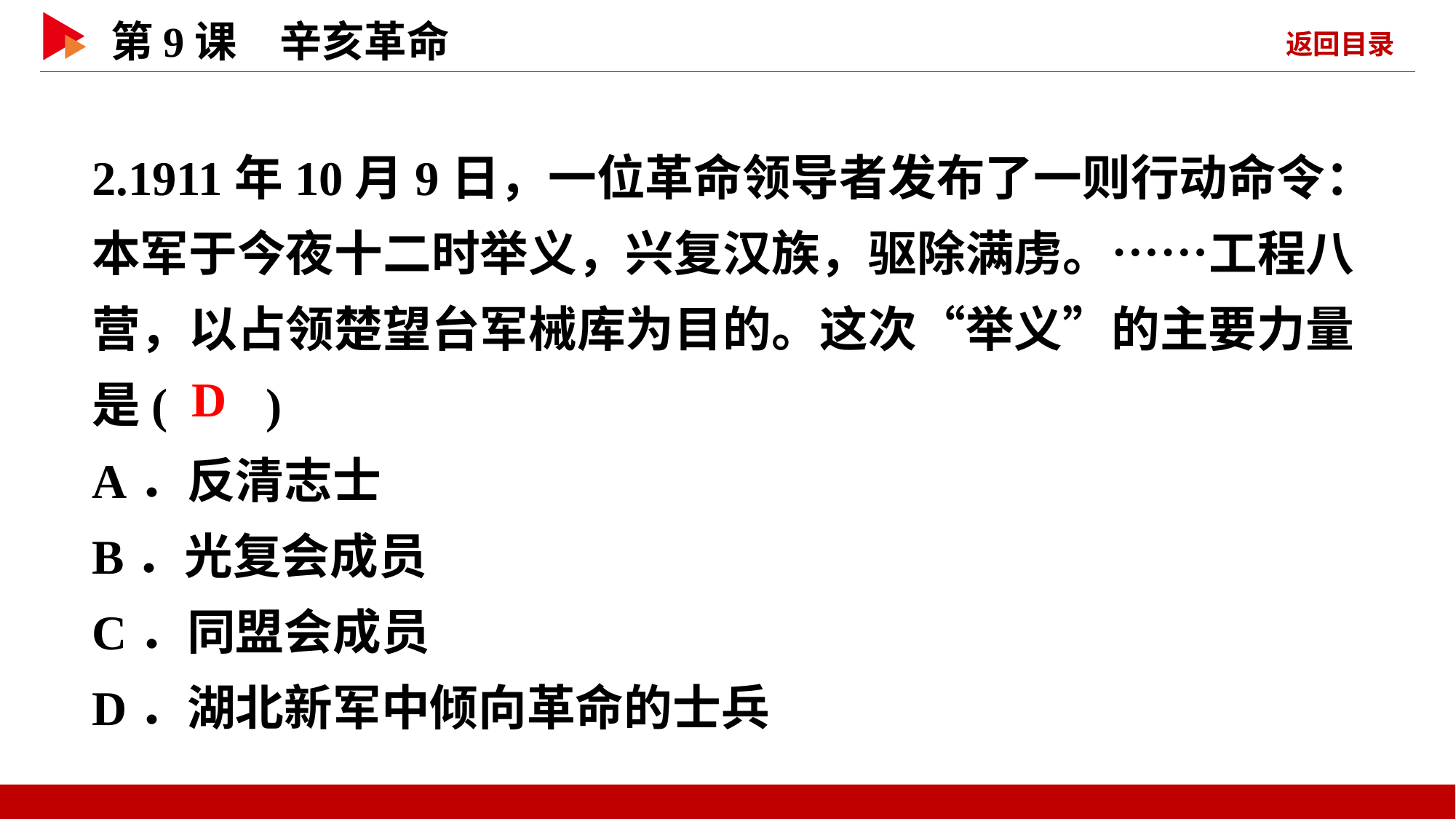

2.1911年10月9日，一位革命领导者发布了一则行动命令：本军于今夜十二时举义，兴复汉族，驱除满虏。……工程八营，以占领楚望台军械库为目的。这次“举义”的主要力量是(        )
A．反清志士
B．光复会成员
C．同盟会成员
D．湖北新军中倾向革命的士兵
   D